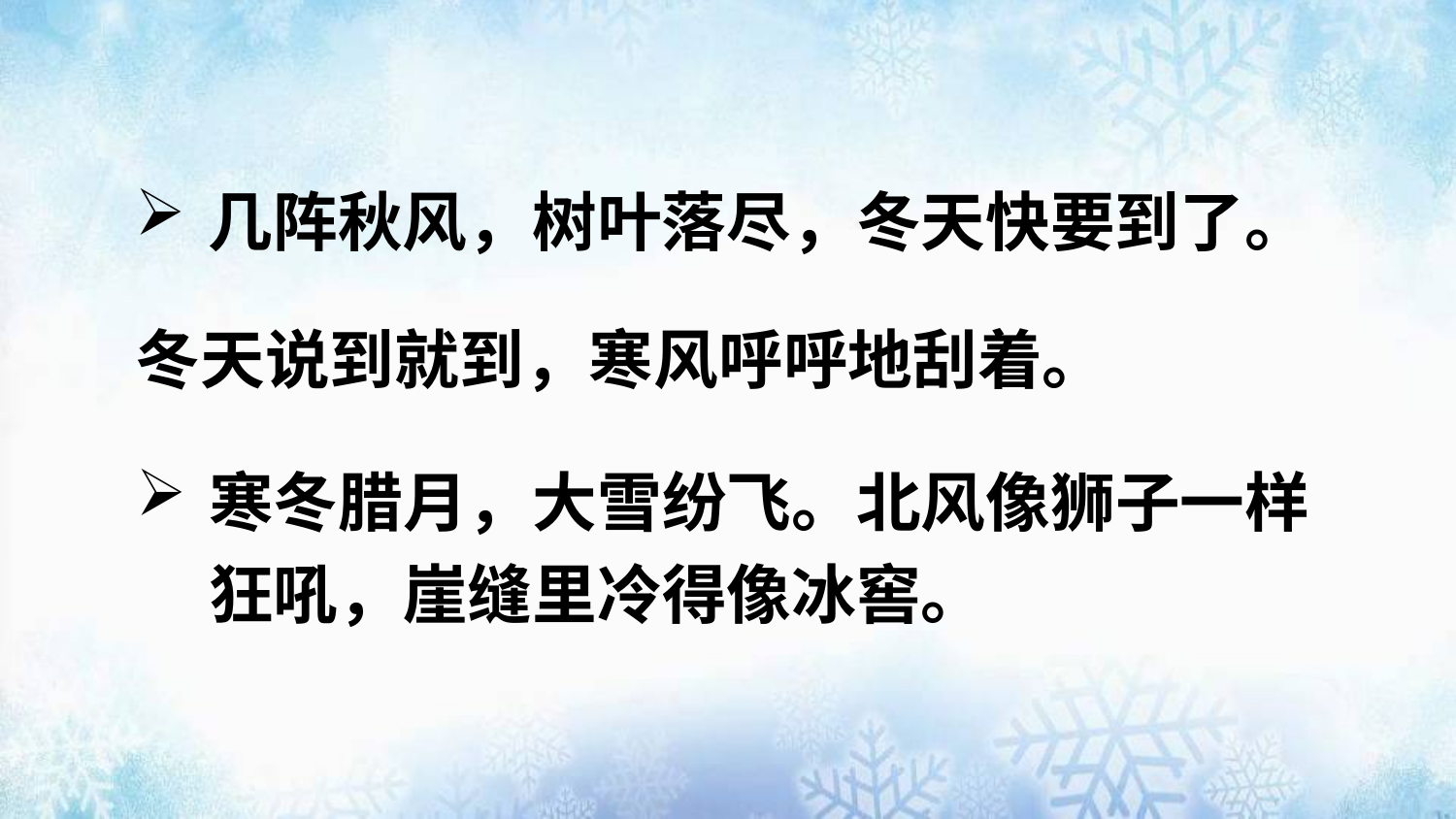

几阵秋风，树叶落尽，冬天快要到了。

冬天说到就到，寒风呼呼地刮着。

寒冬腊月，大雪纷飞。北风像狮子一样狂吼，崖缝里冷得像冰窖。